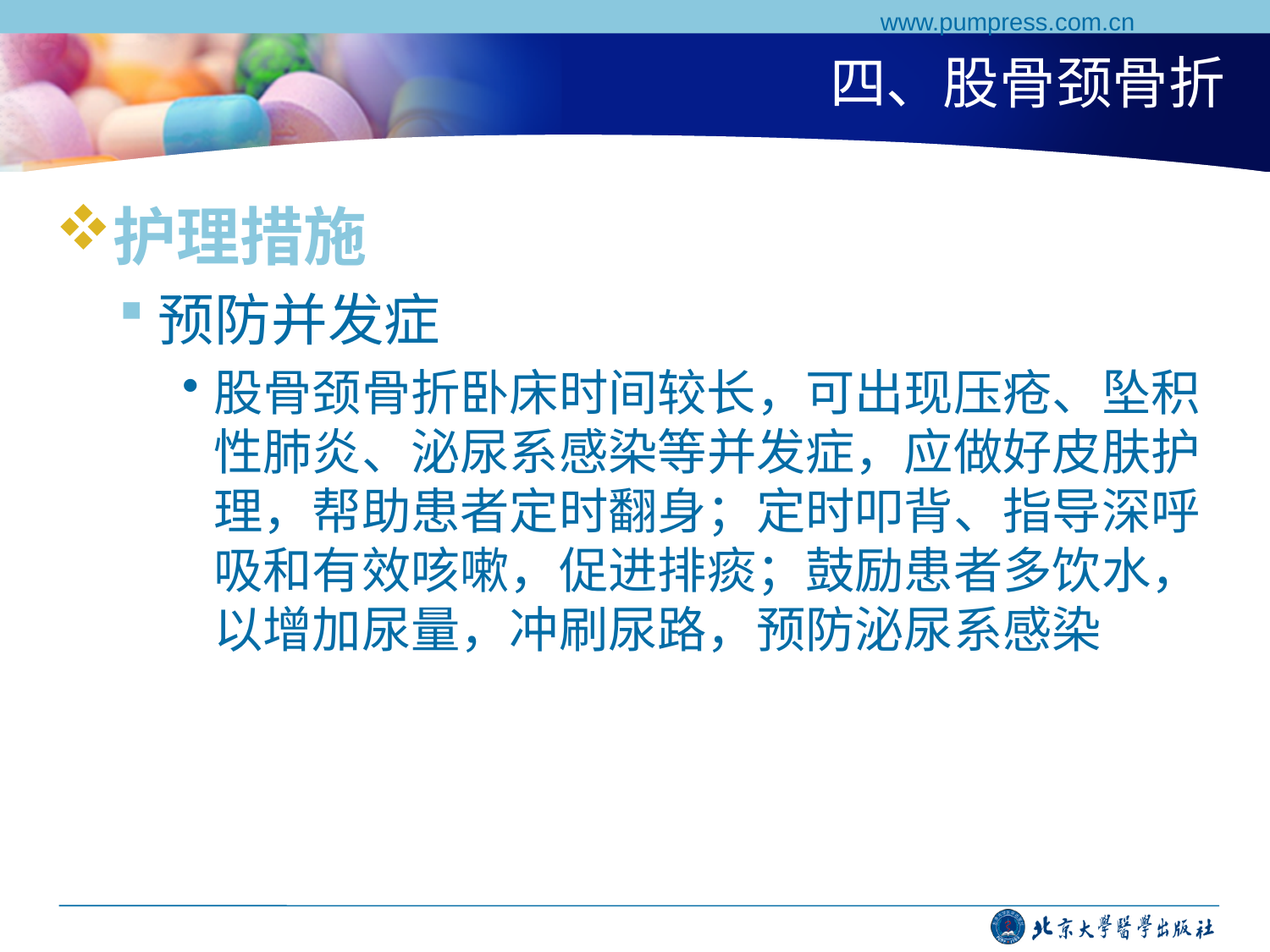

www.pumpress.com.cn
# 四、股骨颈骨折
护理措施
预防并发症
股骨颈骨折卧床时间较长，可出现压疮、坠积性肺炎、泌尿系感染等并发症，应做好皮肤护理，帮助患者定时翻身；定时叩背、指导深呼吸和有效咳嗽，促进排痰；鼓励患者多饮水，以增加尿量，冲刷尿路，预防泌尿系感染